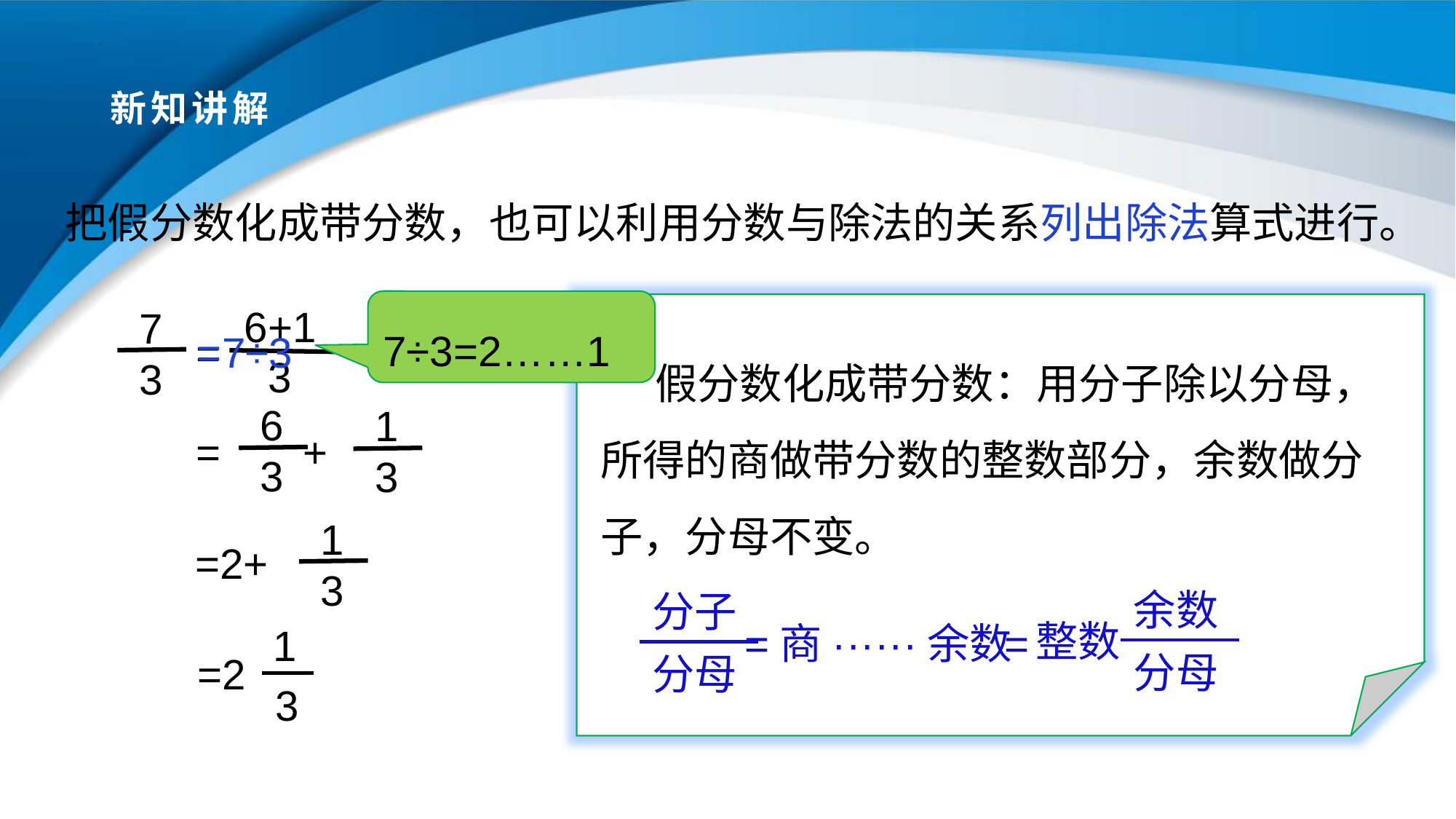

# 新知讲解
把假分数化成带分数，也可以利用分数与除法的关系列出除法算式进行。
7÷3=2……1
 6+1
   3

=

假分数化成带分数：用分子除以分母，所得的商做带分数的整数部分，余数做分子，分母不变。
  7
  3

=7÷3
  6
  3
  1
  3

=       +

  1
  3

=2+
余数
整数
分母
分子
分母
=商······余数
=
1
=2
3